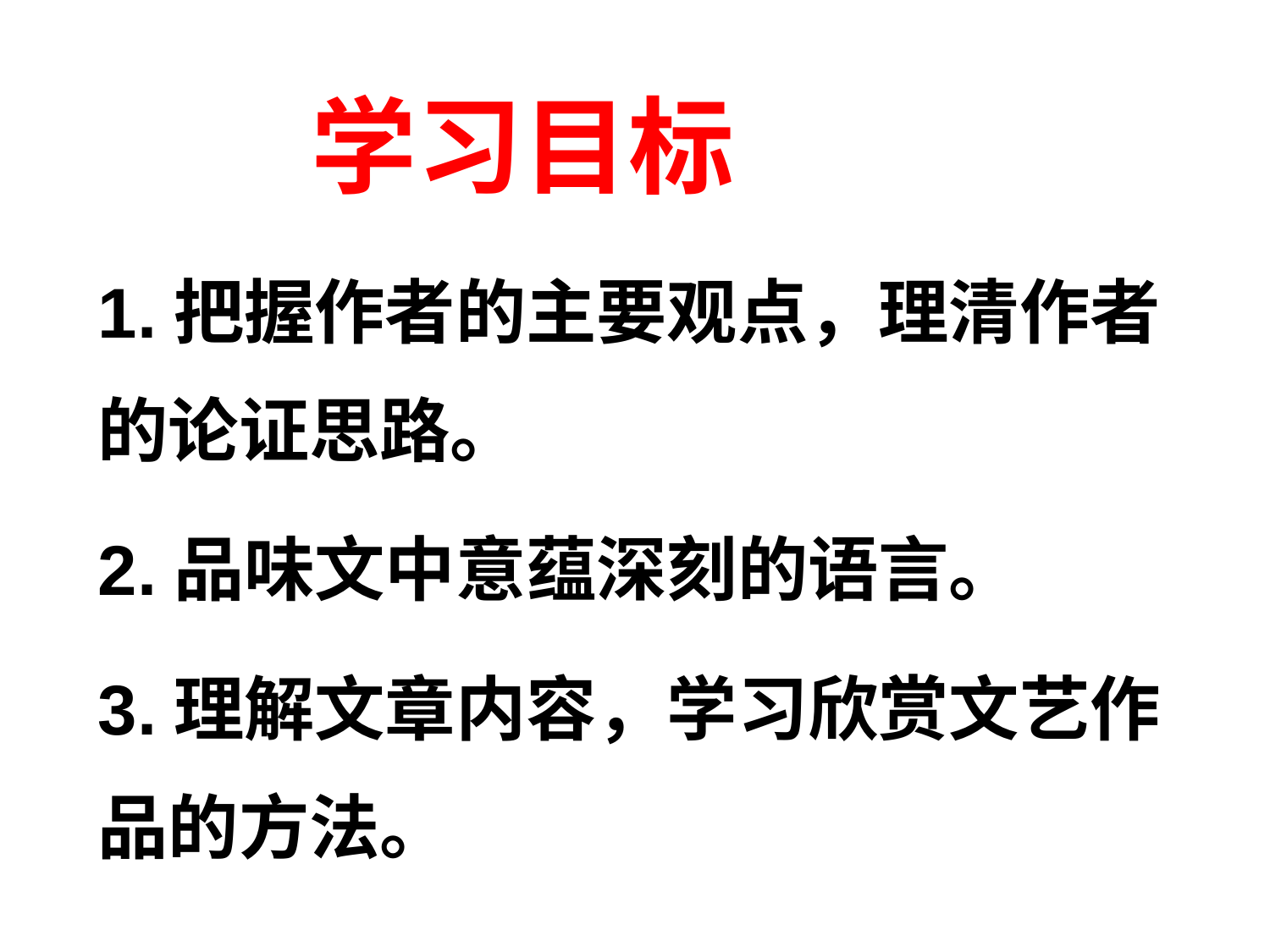

学习目标
1.把握作者的主要观点，理清作者的论证思路。
2.品味文中意蕴深刻的语言。
3.理解文章内容，学习欣赏文艺作品的方法。